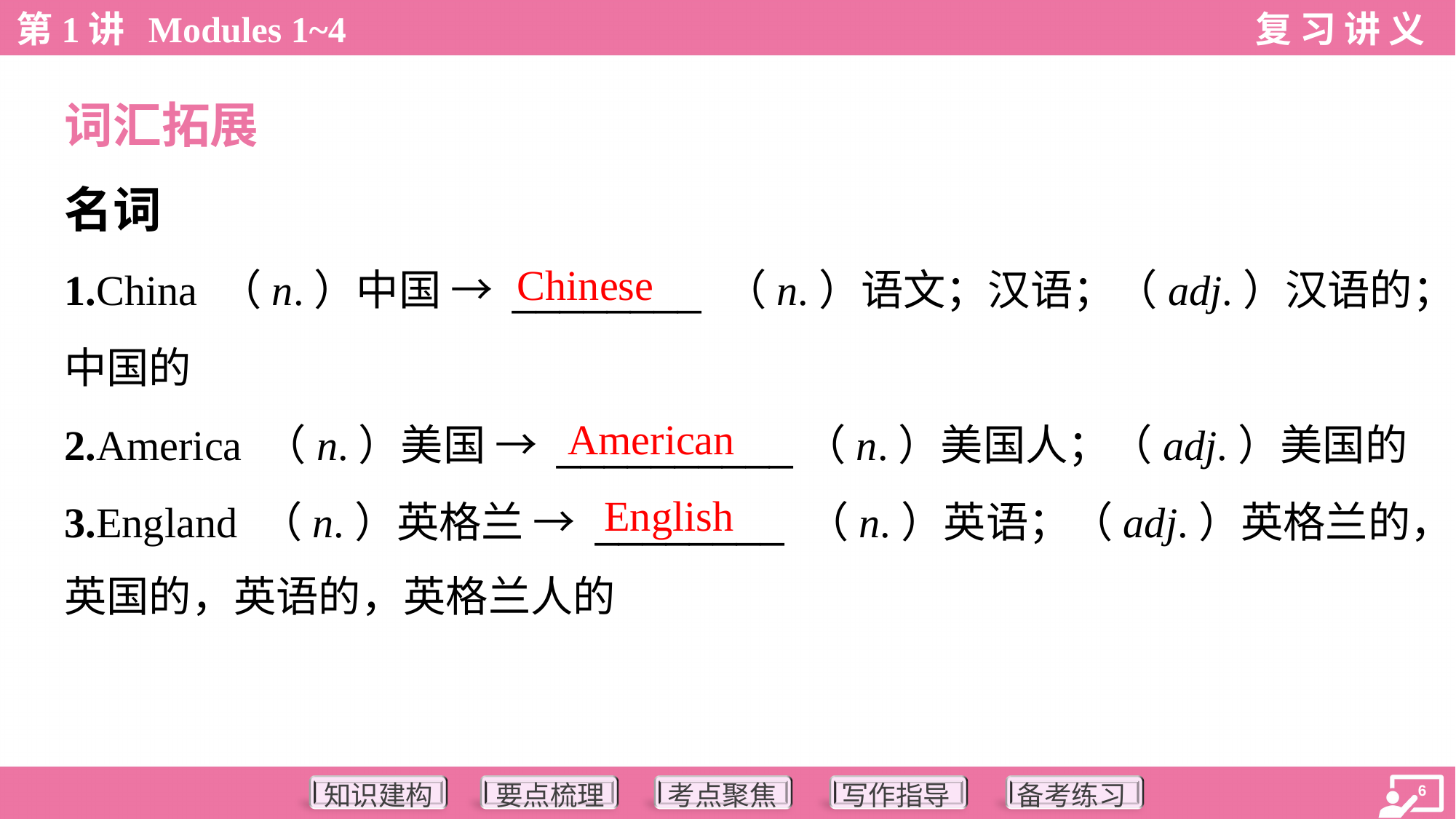

词汇拓展
名词
Chinese
1.China （n.）中国 → ________ （n.）语文；汉语；（adj.）汉语的；
中国的
2.America （n.）美国 → __________（n.）美国人；（adj.）美国的
3.England （n.）英格兰 → ________ （n.）英语；（adj.）英格兰的，
英国的，英语的，英格兰人的
American
English